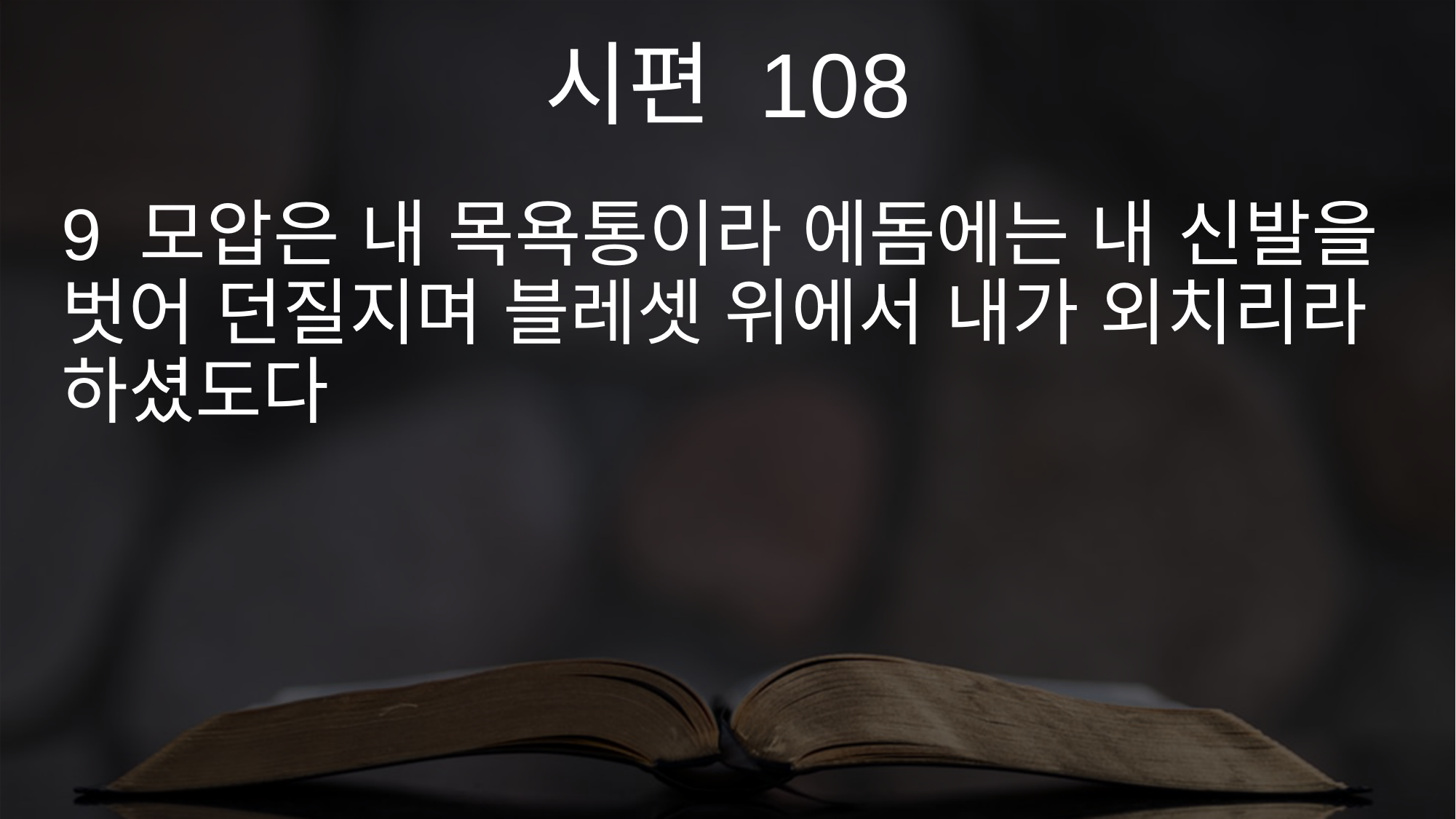

시편 108
9 모압은 내 목욕통이라 에돔에는 내 신발을 벗어 던질지며 블레셋 위에서 내가 외치리라 하셨도다